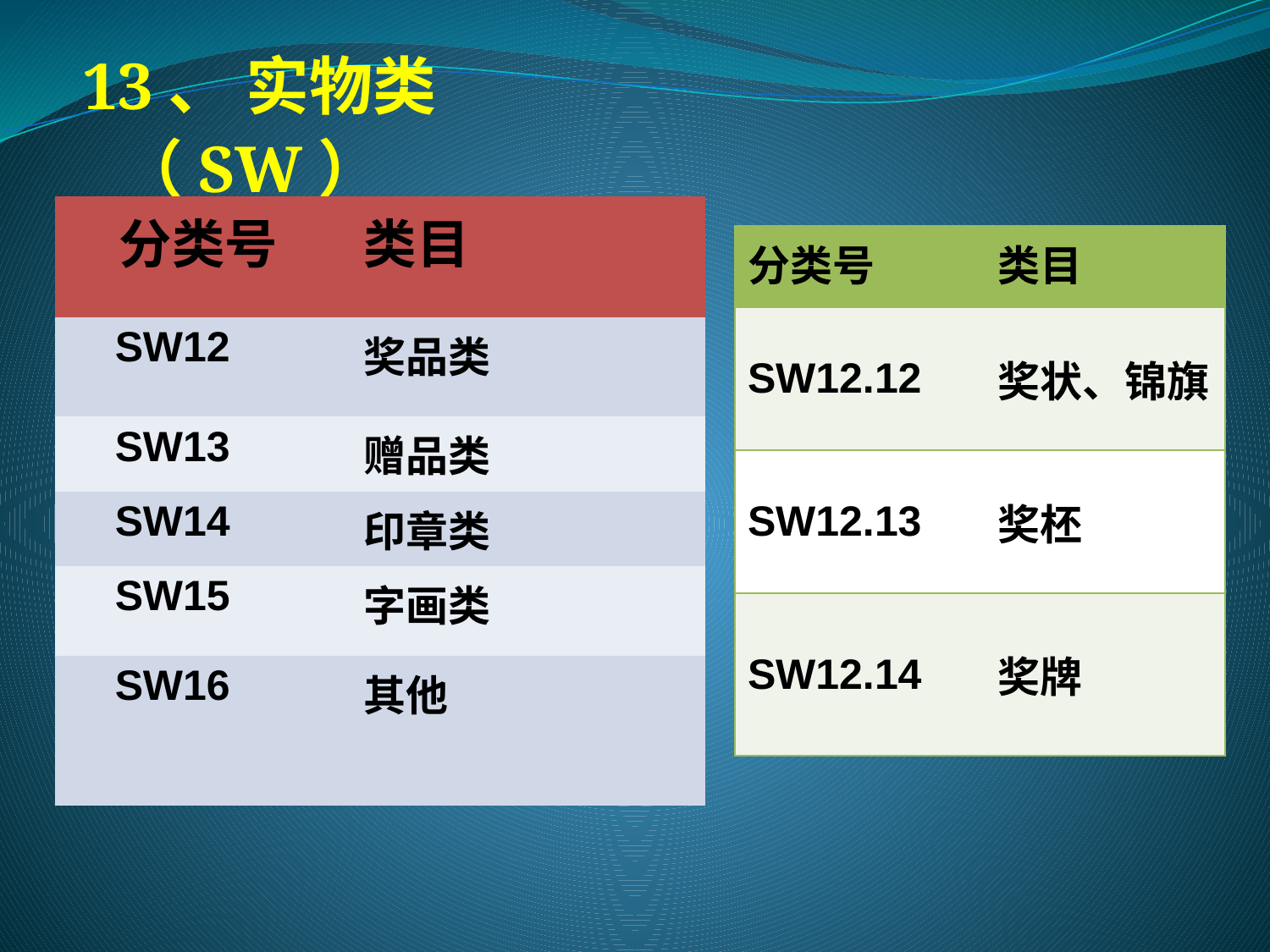

13、 实物类（SW）

| 分类号 | 类目 |
| --- | --- |
| SW12 | 奖品类 |
| SW13 | 赠品类 |
| SW14 | 印章类 |
| SW15 | 字画类 |
| SW16 | 其他 |
| 分类号 | 类目 |
| --- | --- |
| SW12.12 | 奖状、锦旗 |
| SW12.13 | 奖柸 |
| SW12.14 | 奖牌 |